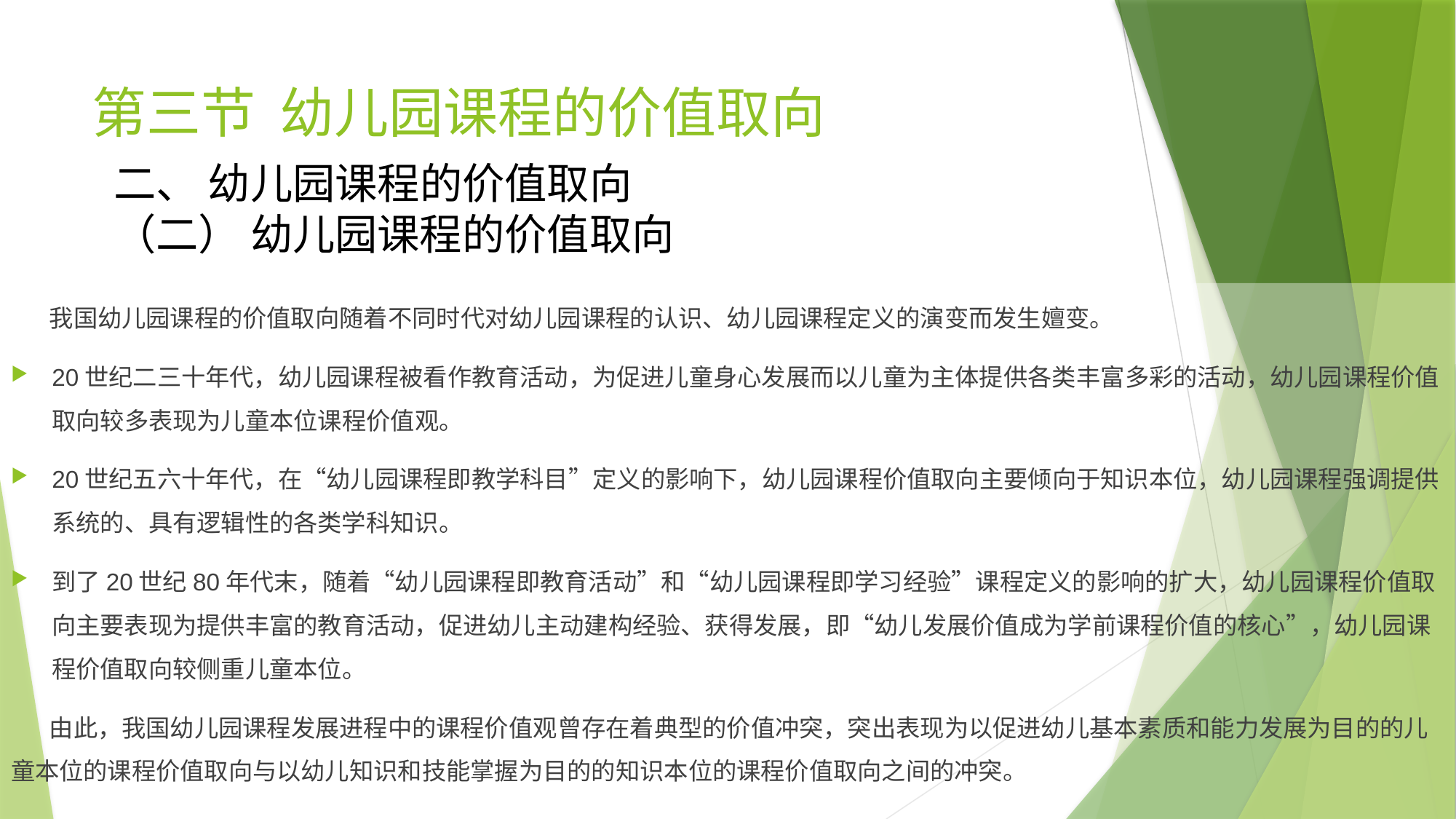

# 第三节  幼儿园课程的价值取向
二、 幼儿园课程的价值取向
（二） 幼儿园课程的价值取向
      我国幼儿园课程的价值取向随着不同时代对幼儿园课程的认识、幼儿园课程定义的演变而发生嬗变。
20世纪二三十年代，幼儿园课程被看作教育活动，为促进儿童身心发展而以儿童为主体提供各类丰富多彩的活动，幼儿园课程价值取向较多表现为儿童本位课程价值观。
20世纪五六十年代，在“幼儿园课程即教学科目”定义的影响下，幼儿园课程价值取向主要倾向于知识本位，幼儿园课程强调提供系统的、具有逻辑性的各类学科知识。
到了20世纪80年代末，随着“幼儿园课程即教育活动”和“幼儿园课程即学习经验”课程定义的影响的扩大，幼儿园课程价值取向主要表现为提供丰富的教育活动，促进幼儿主动建构经验、获得发展，即“幼儿发展价值成为学前课程价值的核心”，幼儿园课程价值取向较侧重儿童本位。
      由此，我国幼儿园课程发展进程中的课程价值观曾存在着典型的价值冲突，突出表现为以促进幼儿基本素质和能力发展为目的的儿童本位的课程价值取向与以幼儿知识和技能掌握为目的的知识本位的课程价值取向之间的冲突。